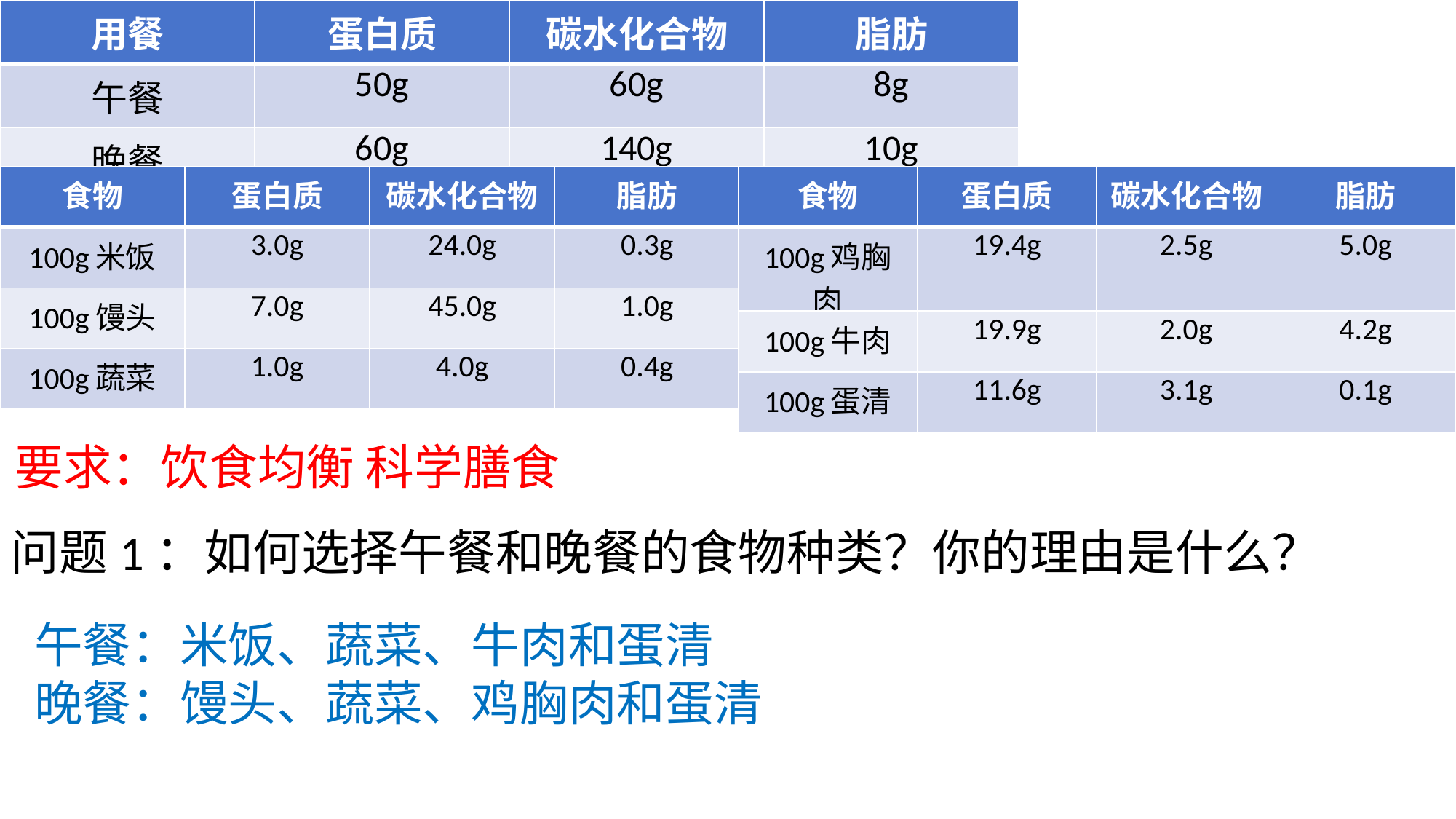

| 用餐 | 蛋白质 | 碳水化合物 | 脂肪 |
| --- | --- | --- | --- |
| 午餐 | 50g | 60g | 8g |
| 晚餐 | 60g | 140g | 10g |
| 食物 | 蛋白质 | 碳水化合物 | 脂肪 |
| --- | --- | --- | --- |
| 100g米饭 | 3.0g | 24.0g | 0.3g |
| 100g馒头 | 7.0g | 45.0g | 1.0g |
| 100g蔬菜 | 1.0g | 4.0g | 0.4g |
| 食物 | 蛋白质 | 碳水化合物 | 脂肪 |
| --- | --- | --- | --- |
| 100g鸡胸肉 | 19.4g | 2.5g | 5.0g |
| 100g牛肉 | 19.9g | 2.0g | 4.2g |
| 100g蛋清 | 11.6g | 3.1g | 0.1g |
要求：饮食均衡 科学膳食
问题1：如何选择午餐和晚餐的食物种类？你的理由是什么？
午餐：米饭、蔬菜、牛肉和蛋清
晚餐：馒头、蔬菜、鸡胸肉和蛋清